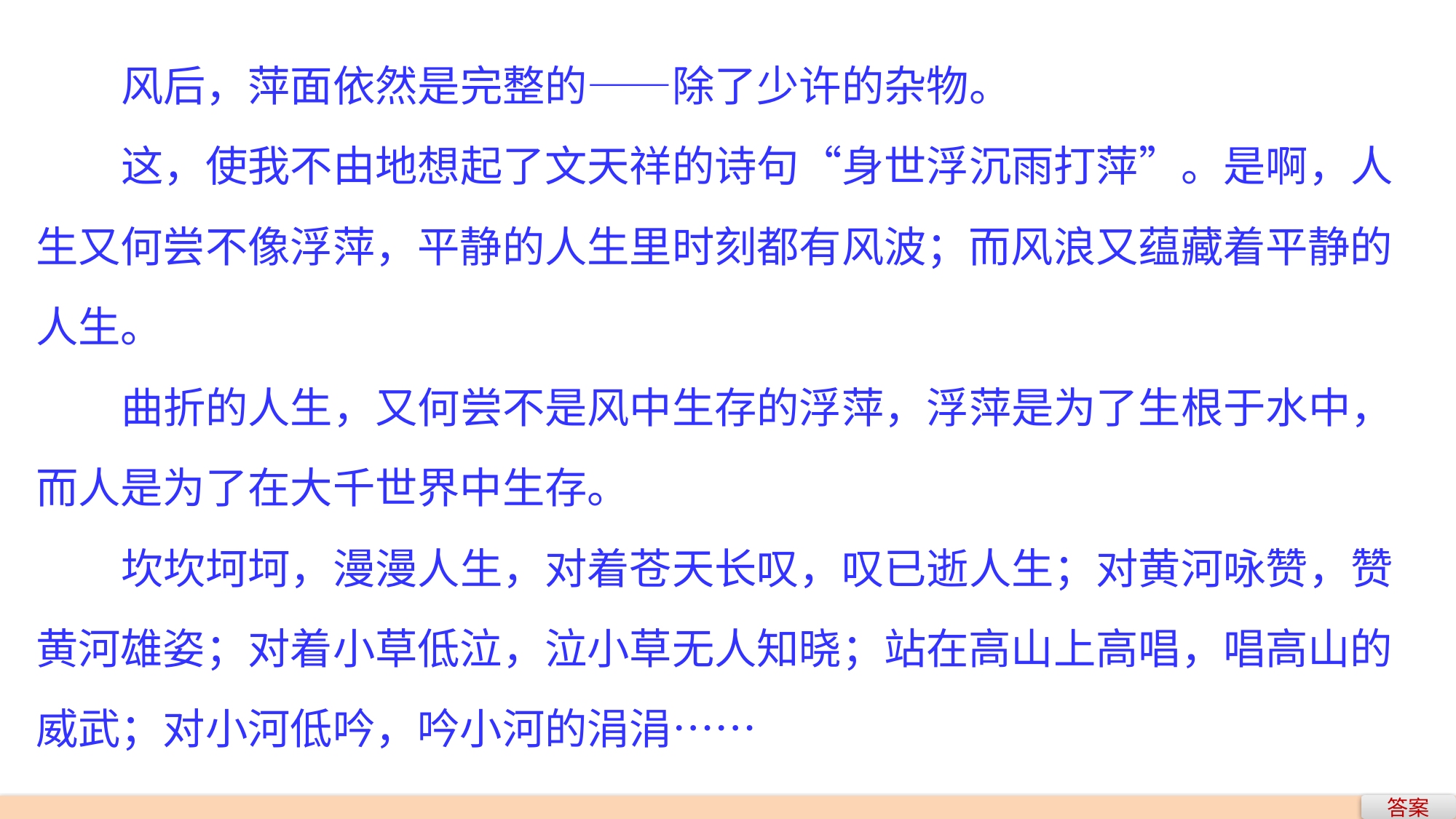

风后，萍面依然是完整的——除了少许的杂物。
这，使我不由地想起了文天祥的诗句“身世浮沉雨打萍”。是啊，人生又何尝不像浮萍，平静的人生里时刻都有风波；而风浪又蕴藏着平静的人生。
曲折的人生，又何尝不是风中生存的浮萍，浮萍是为了生根于水中，而人是为了在大千世界中生存。
坎坎坷坷，漫漫人生，对着苍天长叹，叹已逝人生；对黄河咏赞，赞黄河雄姿；对着小草低泣，泣小草无人知晓；站在高山上高唱，唱高山的威武；对小河低吟，吟小河的涓涓……
答案